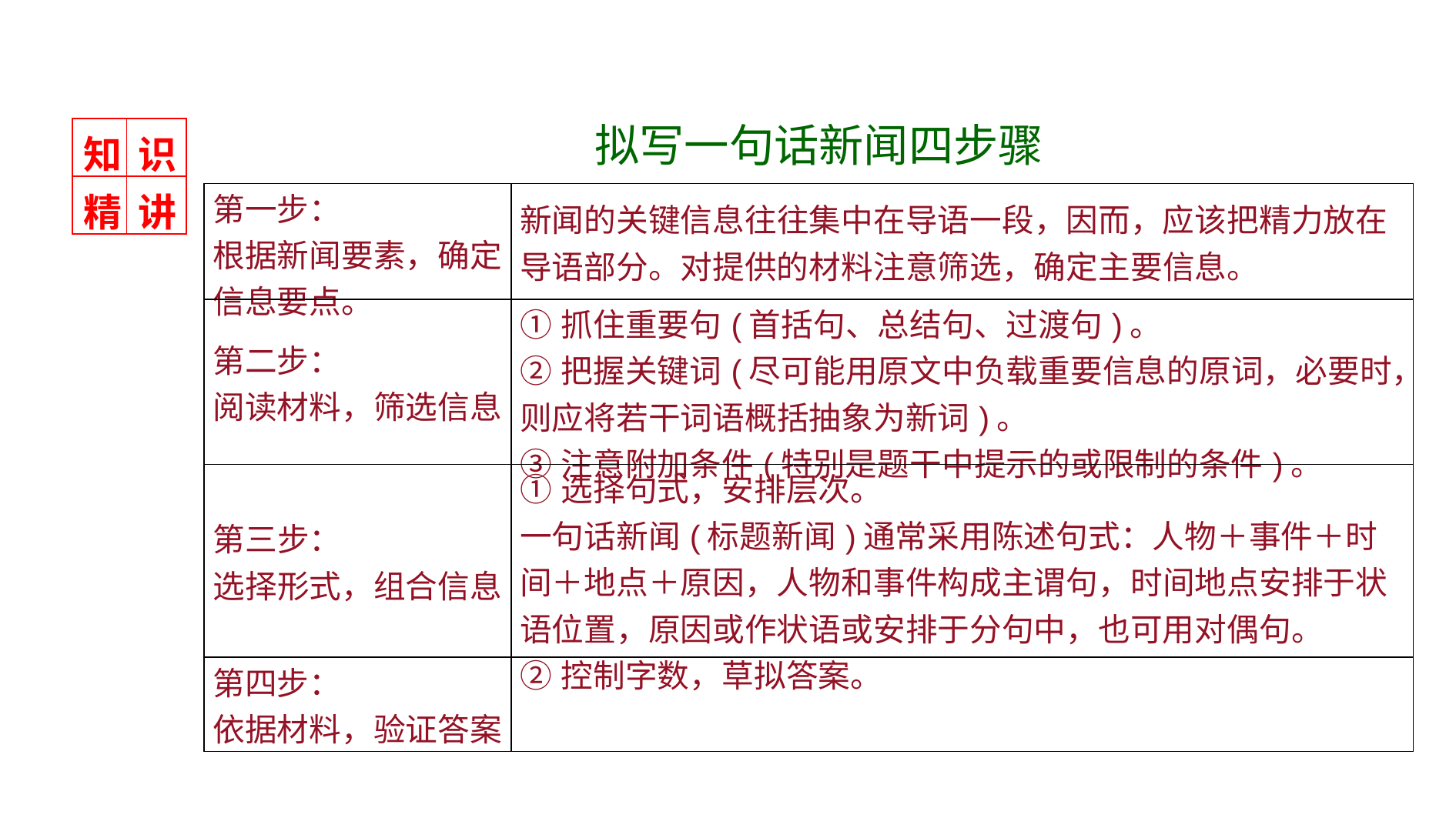

拟写一句话新闻四步骤
| 知 | 识 |
| --- | --- |
| 精 | 讲 |
| 第一步： 根据新闻要素，确定信息要点。 | 新闻的关键信息往往集中在导语一段，因而，应该把精力放在导语部分。对提供的材料注意筛选，确定主要信息。 |
| --- | --- |
| 第二步： 阅读材料，筛选信息 | ①抓住重要句(首括句、总结句、过渡句)。 ②把握关键词(尽可能用原文中负载重要信息的原词，必要时，则应将若干词语概括抽象为新词)。 ③注意附加条件(特别是题干中提示的或限制的条件)。 |
| 第三步： 选择形式，组合信息 | ①选择句式，安排层次。 一句话新闻(标题新闻)通常采用陈述句式：人物＋事件＋时间＋地点＋原因，人物和事件构成主谓句，时间地点安排于状语位置，原因或作状语或安排于分句中，也可用对偶句。 ②控制字数，草拟答案。 |
| 第四步： 依据材料，验证答案 |  |